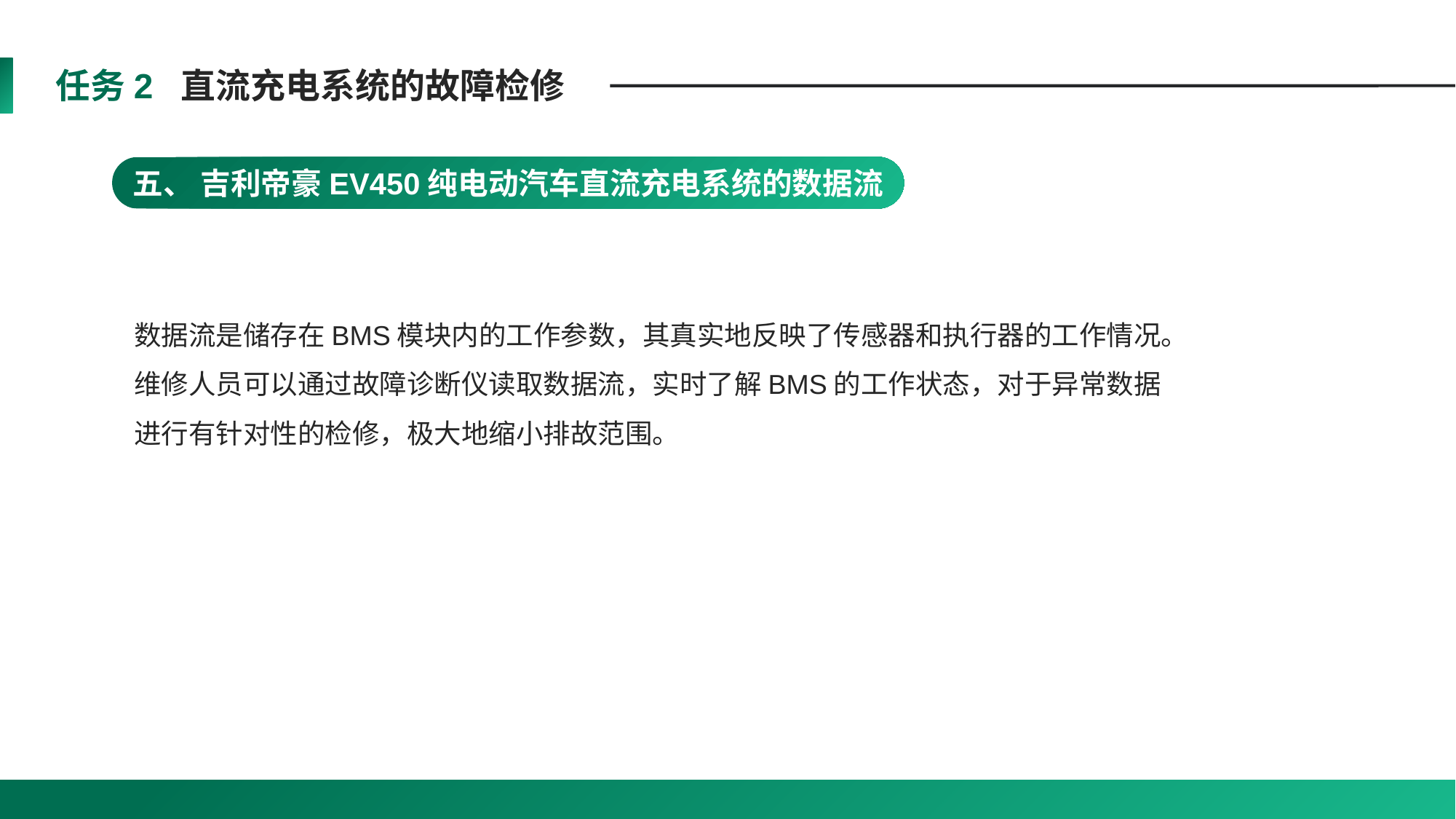

任务2  直流充电系统的故障检修

五、 吉利帝豪EV450纯电动汽车直流充电系统的数据流
数据流是储存在BMS模块内的工作参数，其真实地反映了传感器和执行器的工作情况。维修人员可以通过故障诊断仪读取数据流，实时了解BMS的工作状态，对于异常数据进行有针对性的检修，极大地缩小排故范围。